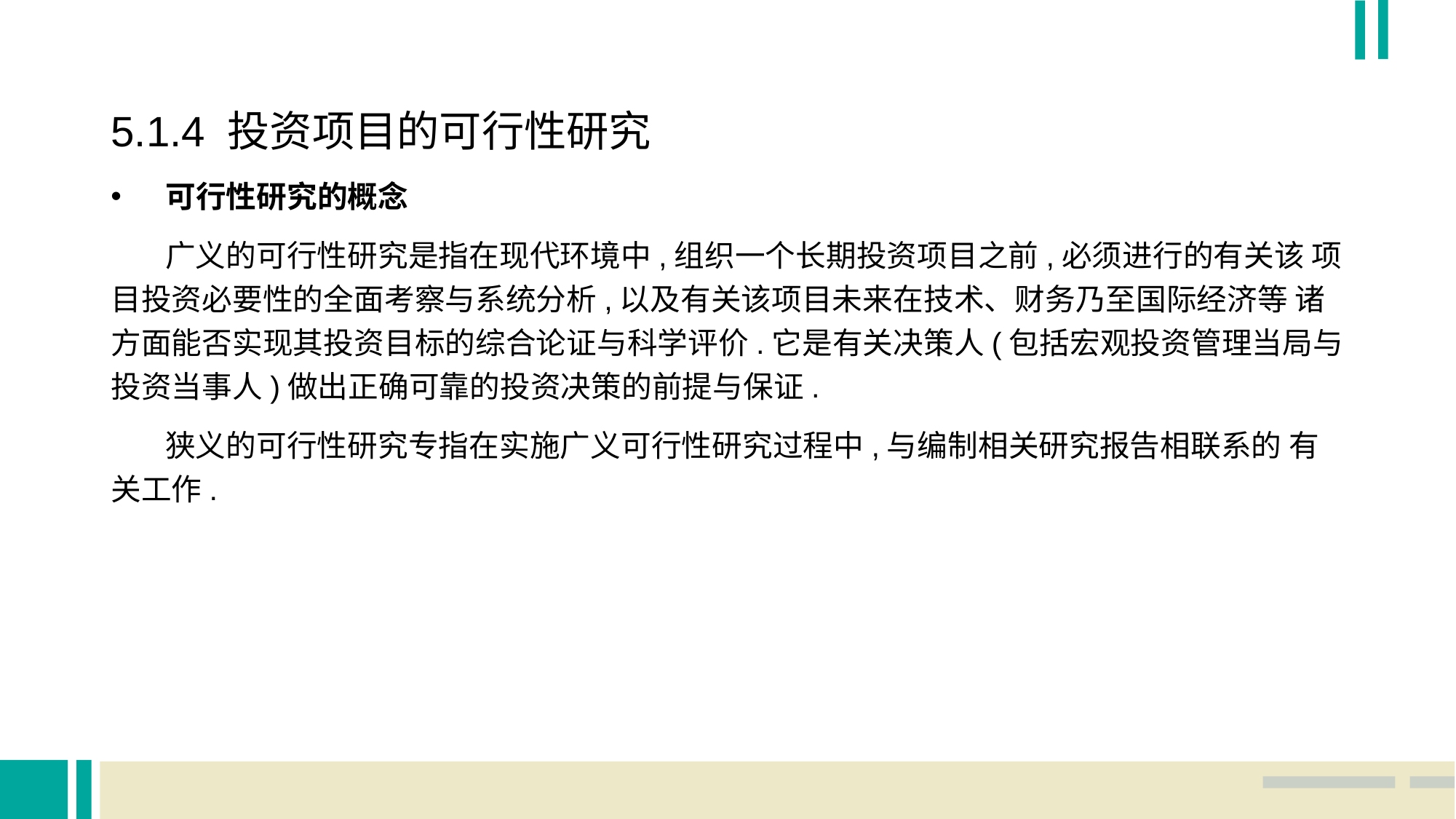

5.1.4 投资项目的可行性研究
可行性研究的概念
       广义的可行性研究是指在现代环境中,组织一个长期投资项目之前,必须进行的有关该 项目投资必要性的全面考察与系统分析,以及有关该项目未来在技术、财务乃至国际经济等 诸方面能否实现其投资目标的综合论证与科学评价.它是有关决策人(包括宏观投资管理当局与投资当事人)做出正确可靠的投资决策的前提与保证.
       狭义的可行性研究专指在实施广义可行性研究过程中,与编制相关研究报告相联系的 有关工作.